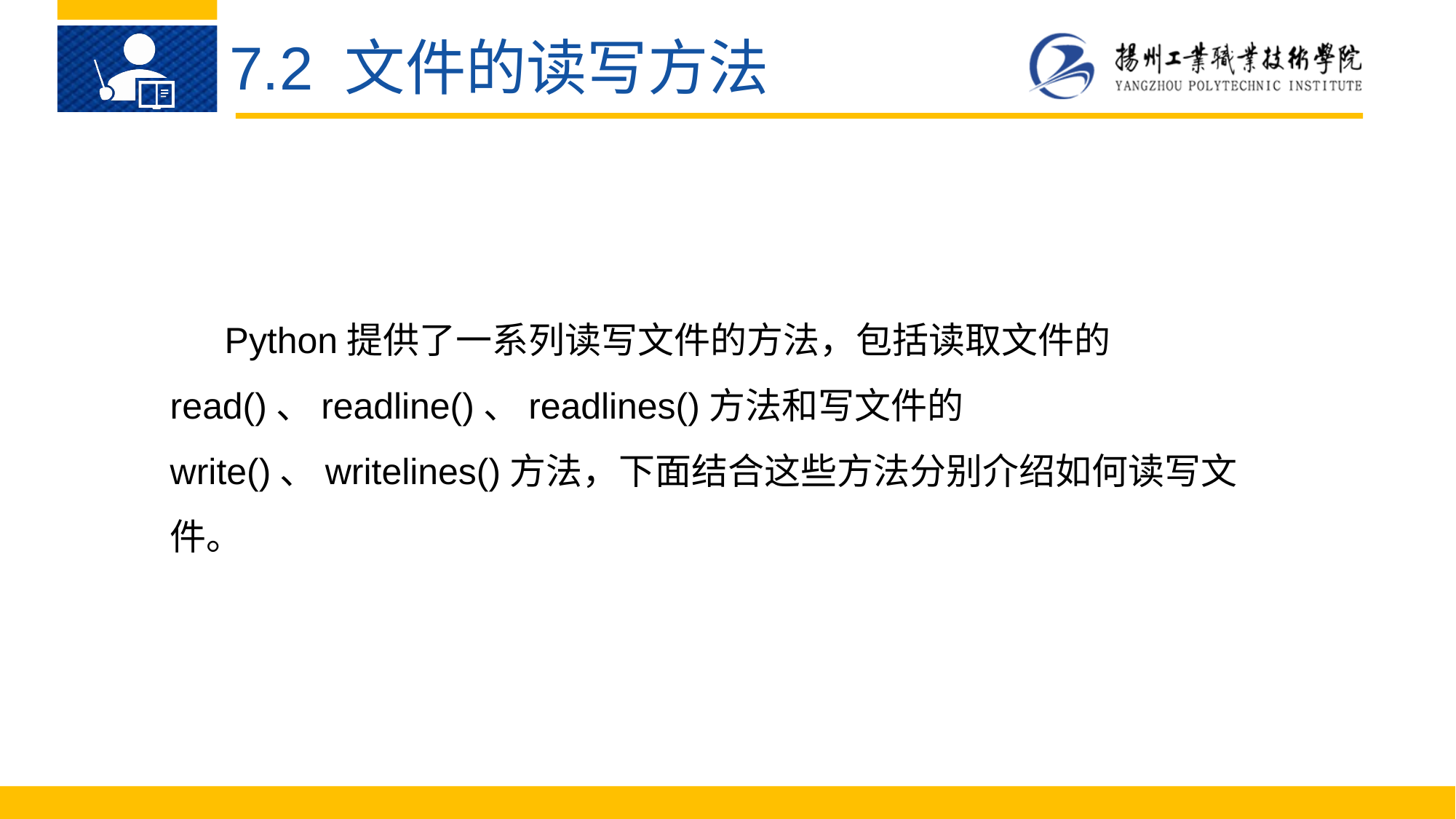

7.2 文件的读写方法
Python提供了一系列读写文件的方法，包括读取文件的read()、readline()、readlines()方法和写文件的write()、writelines()方法，下面结合这些方法分别介绍如何读写文件。